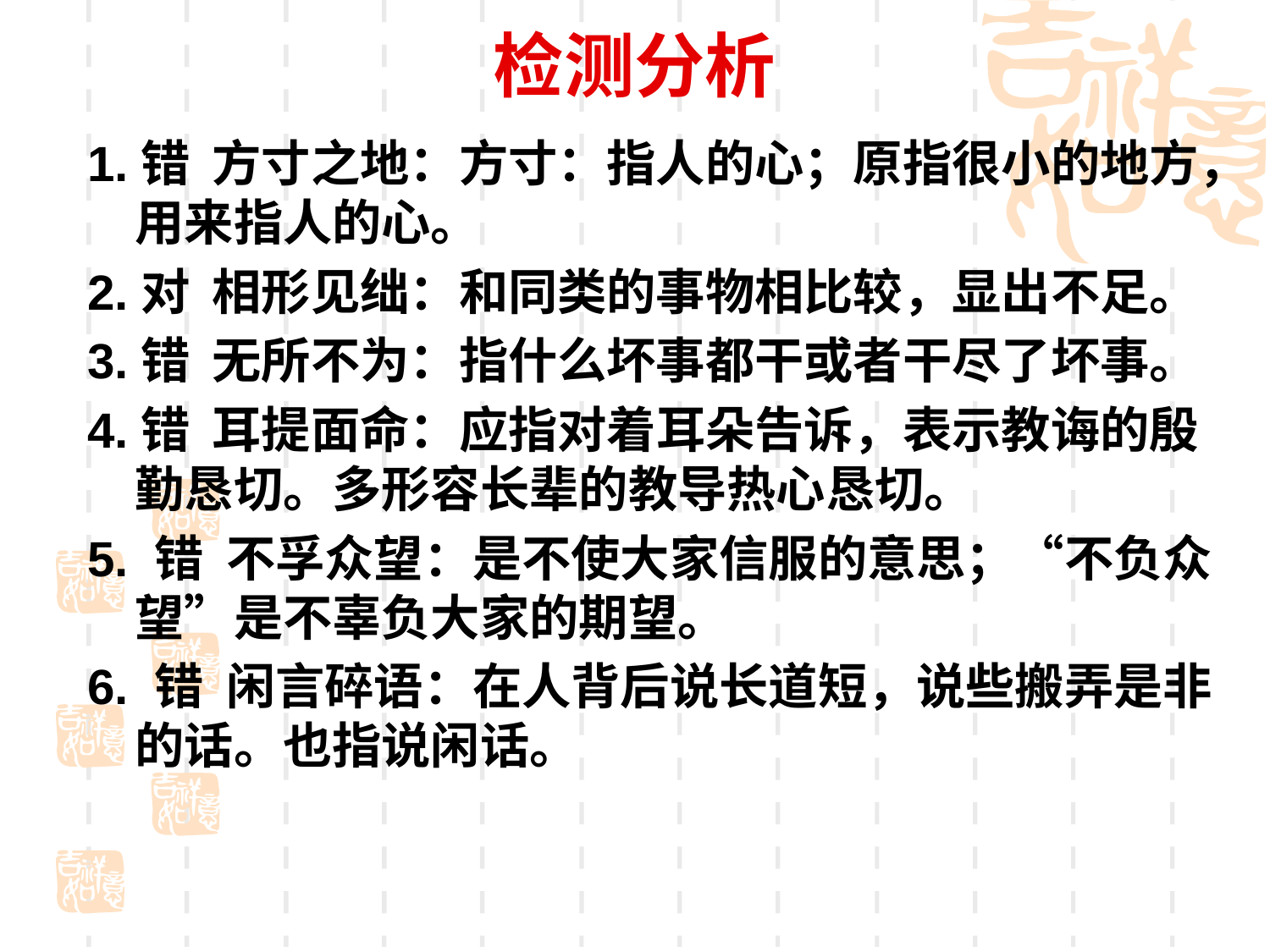

# 检测分析
1.错  方寸之地：方寸：指人的心；原指很小的地方，用来指人的心。
2.对  相形见绌：和同类的事物相比较，显出不足。
3.错  无所不为：指什么坏事都干或者干尽了坏事。
4.错  耳提面命：应指对着耳朵告诉，表示教诲的殷勤恳切。多形容长辈的教导热心恳切。
5. 错  不孚众望：是不使大家信服的意思；“不负众望”是不辜负大家的期望。
6. 错  闲言碎语：在人背后说长道短，说些搬弄是非的话。也指说闲话。